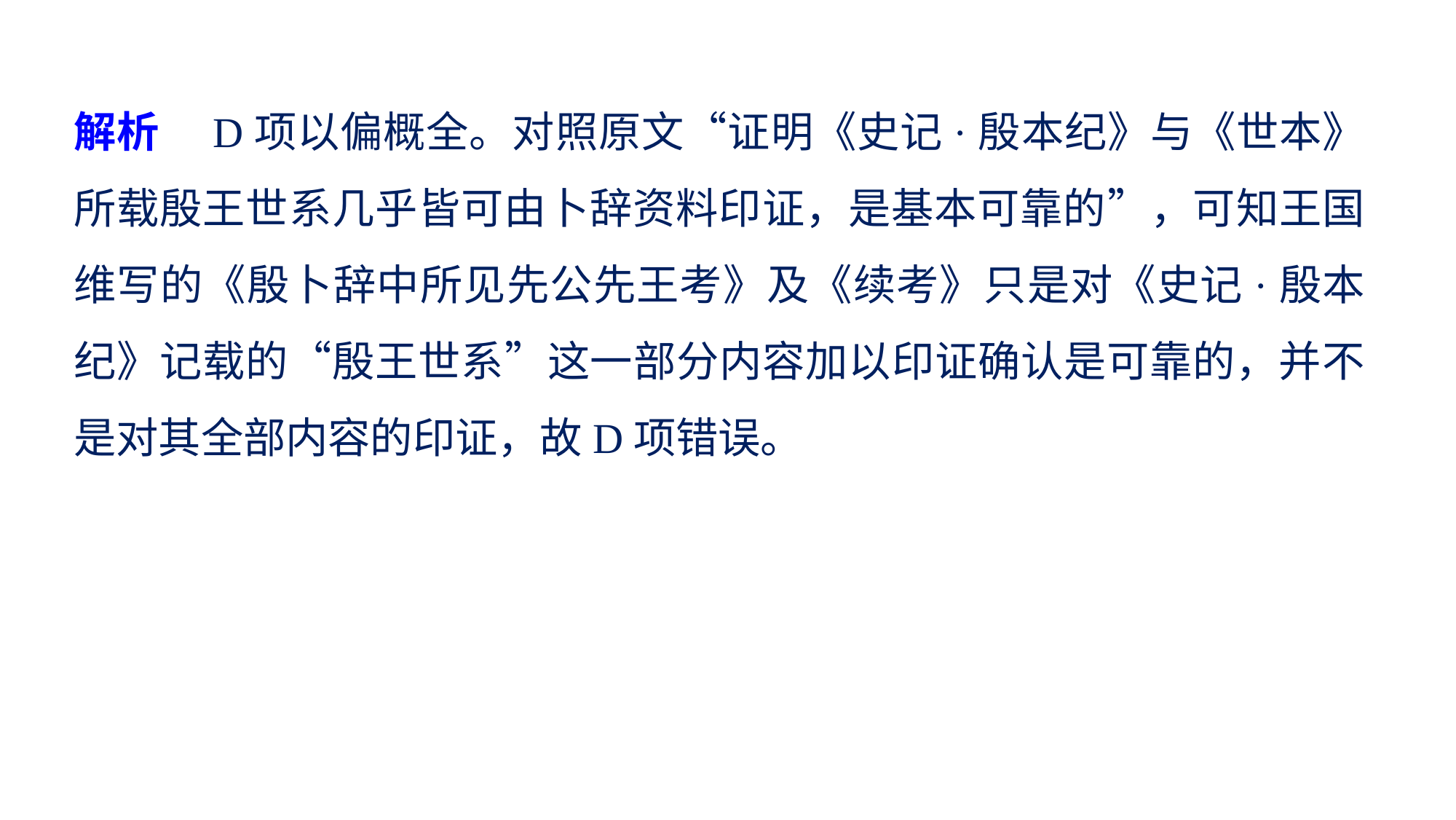

解析　D项以偏概全。对照原文“证明《史记·殷本纪》与《世本》所载殷王世系几乎皆可由卜辞资料印证，是基本可靠的”，可知王国维写的《殷卜辞中所见先公先王考》及《续考》只是对《史记·殷本纪》记载的“殷王世系”这一部分内容加以印证确认是可靠的，并不是对其全部内容的印证，故D项错误。